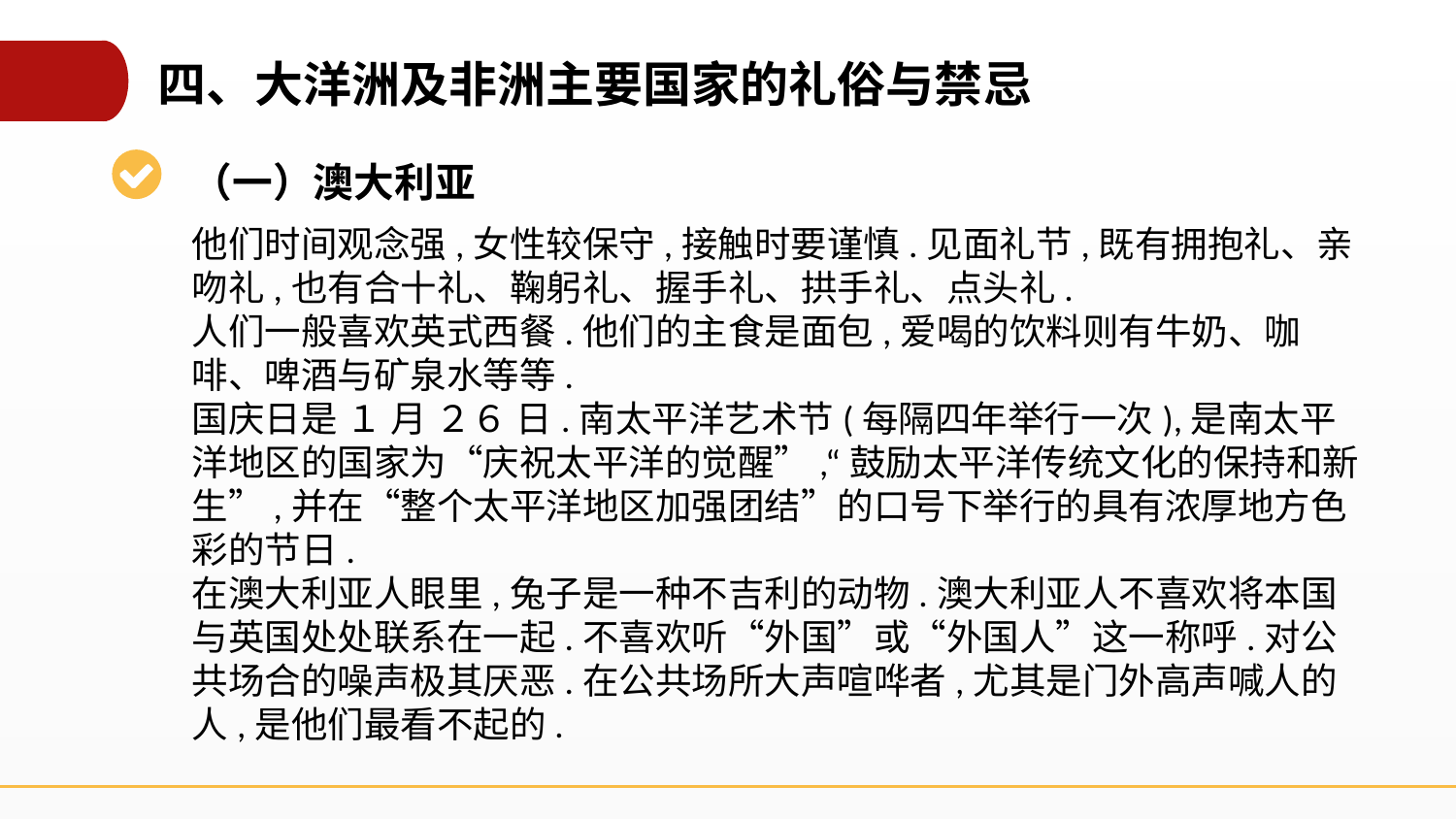

四、大洋洲及非洲主要国家的礼俗与禁忌

（一）澳大利亚
他们时间观念强,女性较保守,接触时要谨慎.见面礼节,既有拥抱礼、亲吻礼,也有合十礼、鞠躬礼、握手礼、拱手礼、点头礼.
人们一般喜欢英式西餐.他们的主食是面包,爱喝的饮料则有牛奶、咖
啡、啤酒与矿泉水等等.
国庆日是 １ 月 ２６ 日.南太平洋艺术节(每隔四年举行一次),是南太平洋地区的国家为“庆祝太平洋的觉醒”,“鼓励太平洋传统文化的保持和新生”,并在“整个太平洋地区加强团结”的口号下举行的具有浓厚地方色彩的节日.
在澳大利亚人眼里,兔子是一种不吉利的动物.澳大利亚人不喜欢将本国与英国处处联系在一起.不喜欢听“外国”或“外国人”这一称呼.对公共场合的噪声极其厌恶.在公共场所大声喧哗者,尤其是门外高声喊人的人,是他们最看不起的.